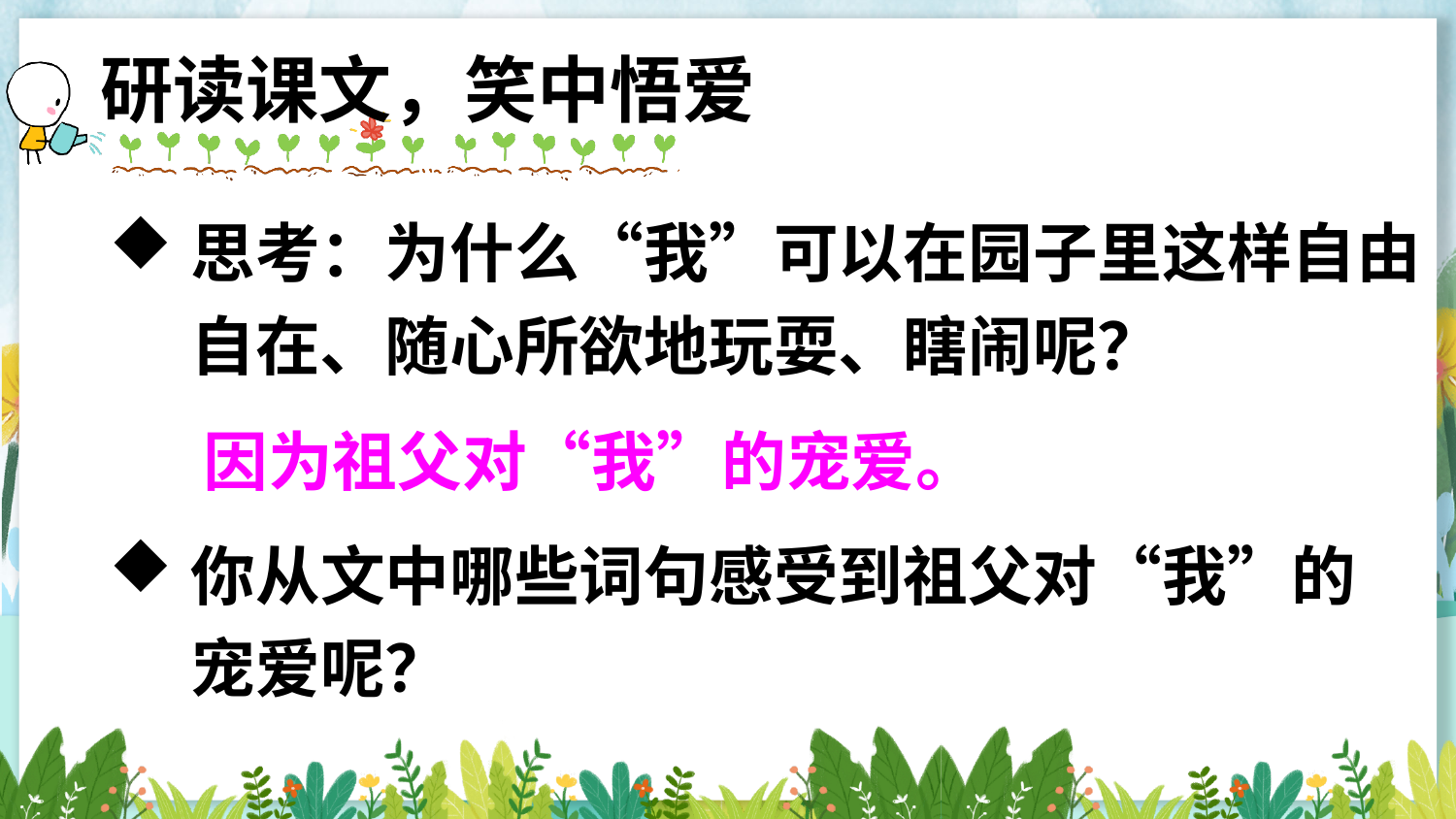

研读课文，笑中悟爱
思考：为什么“我”可以在园子里这样自由自在、随心所欲地玩耍、瞎闹呢？
因为祖父对“我”的宠爱。
你从文中哪些词句感受到祖父对“我”的宠爱呢？